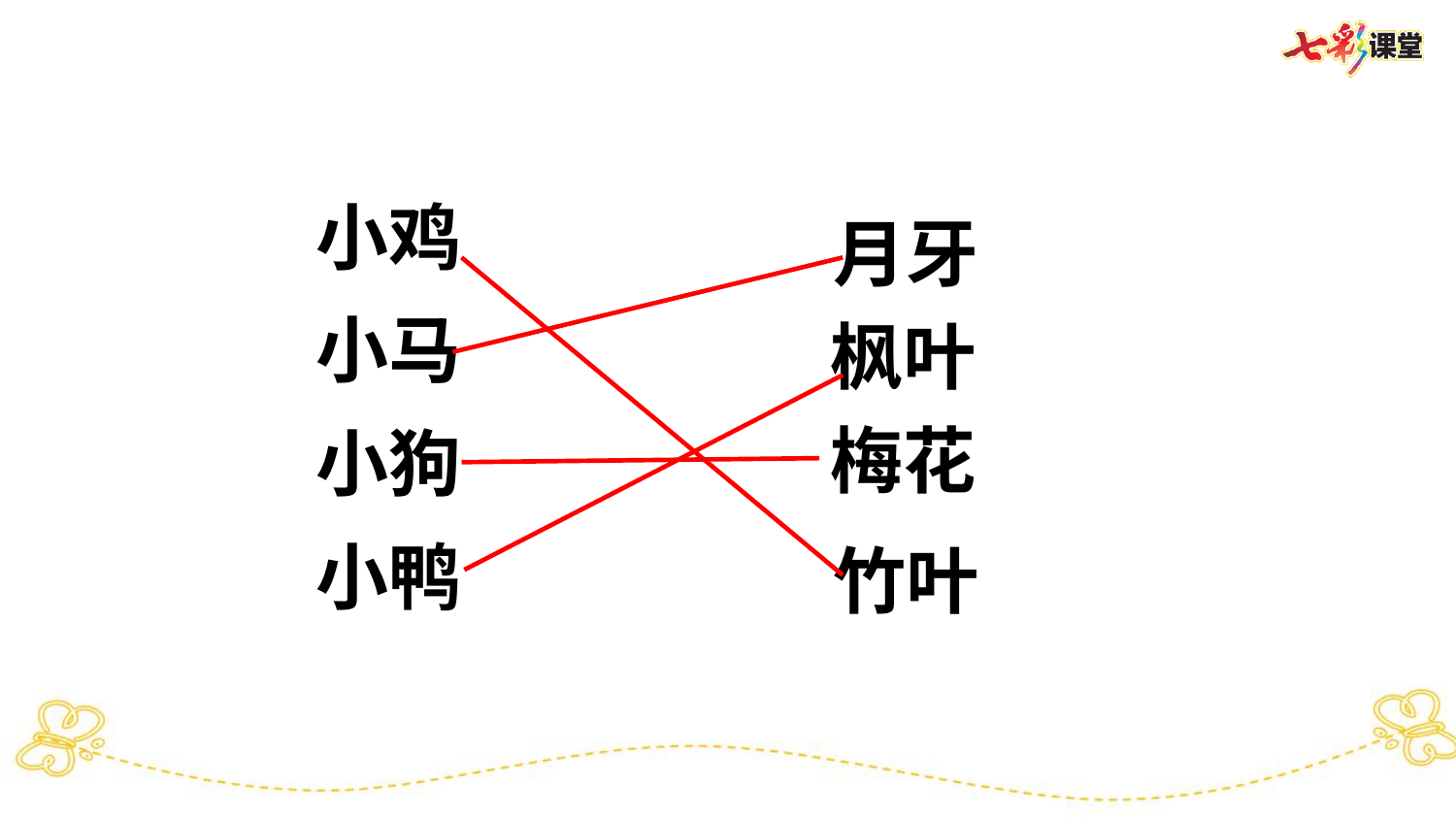

小鸡
月牙
小马
枫叶
梅花
小狗
小鸭
竹叶